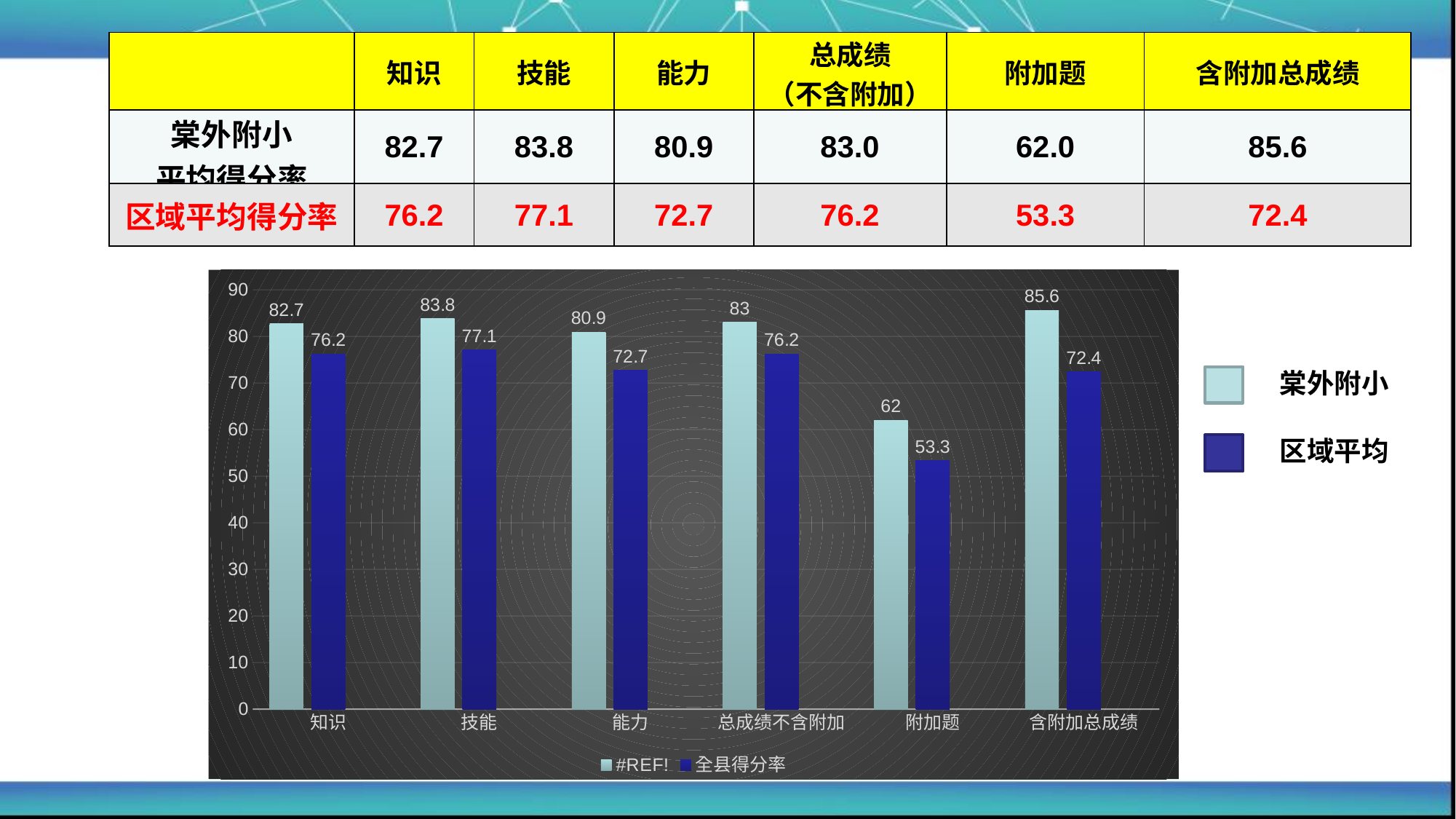

|  | 知识 | 技能 | 能力 | 总成绩 （不含附加） | 附加题 | 含附加总成绩 |
| --- | --- | --- | --- | --- | --- | --- |
| 棠外附小 平均得分率 | 82.7 | 83.8 | 80.9 | 83.0 | 62.0 | 85.6 |
| 区域平均得分率 | 76.2 | 77.1 | 72.7 | 76.2 | 53.3 | 72.4 |

### Chart

| Category | #REF! | 全县得分率 | 列1 |
|---|---|---|---|
| 知识 | 82.7 | 76.2 | None |
| 技能 | 83.8 | 77.1 | None |
| 能力 | 80.9 | 72.7 | None |
| 总成绩不含附加 | 83.0 | 76.2 | None |
| 附加题 | 62.0 | 53.3 | None |
| 含附加总成绩 | 85.6 | 72.4 | None |
棠外附小

区域平均